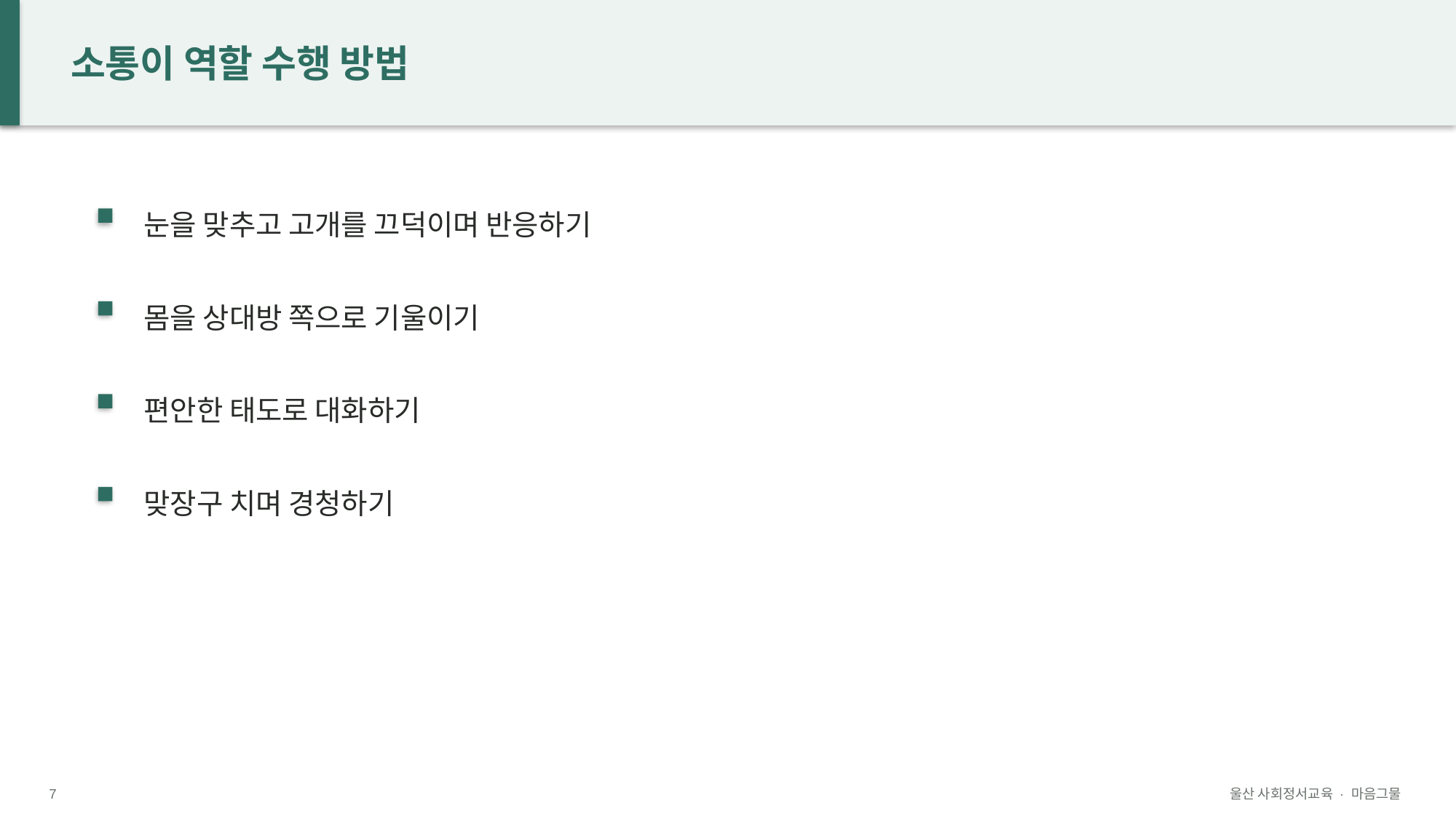

소통이 역할 수행 방법
눈을 맞추고 고개를 끄덕이며 반응하기

몸을 상대방 쪽으로 기울이기

편안한 태도로 대화하기

맞장구 치며 경청하기

7
울산 사회정서교육 · 마음그물